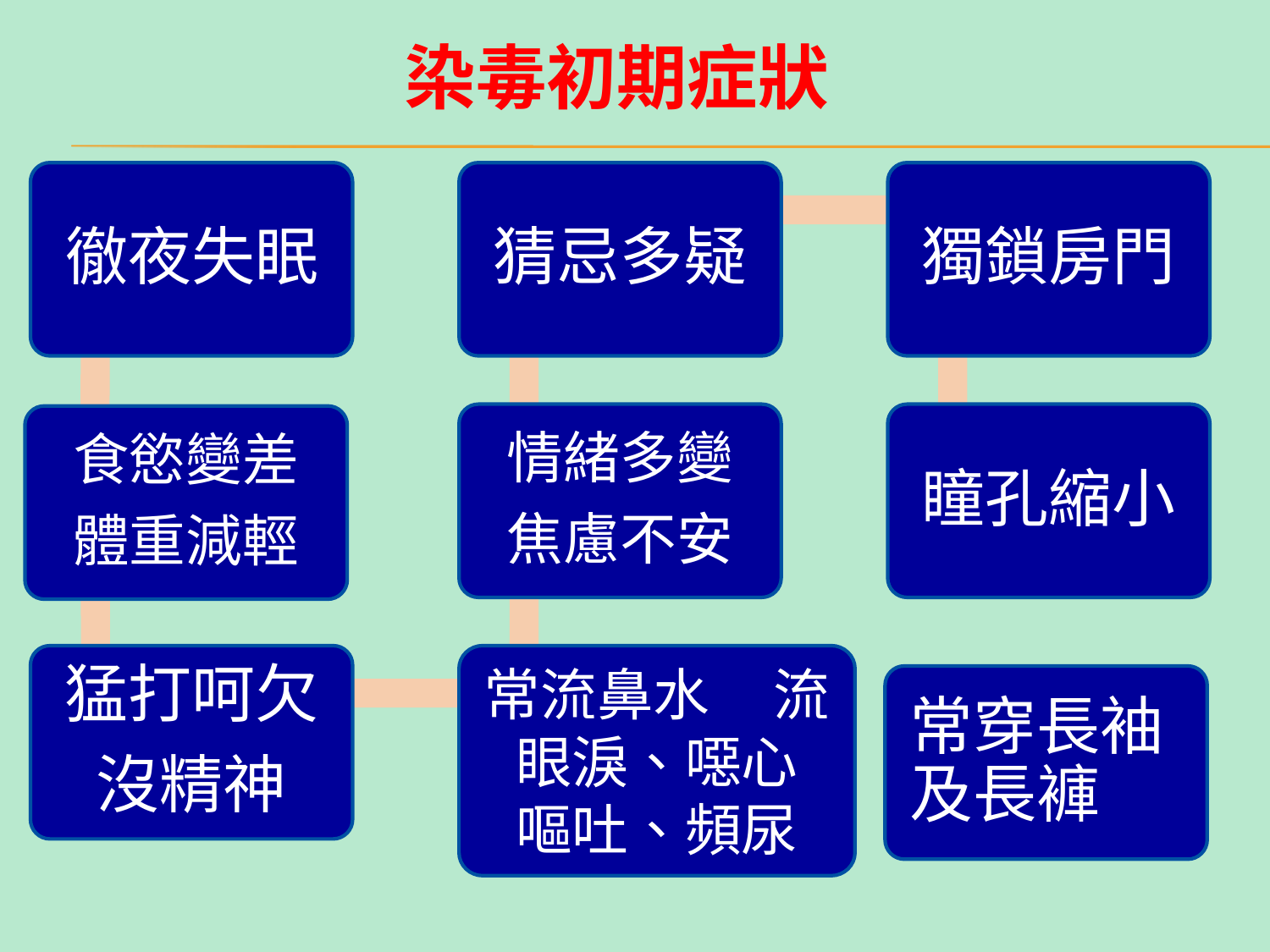

染毒初期症狀
徹夜失眠
猜忌多疑
獨鎖房門

情緒多變
焦慮不安
瞳孔縮小
食慾變差
體重減輕

猛打呵欠
沒精神
常流鼻水     流眼淚、噁心 嘔吐、頻尿
常穿長袖及長褲